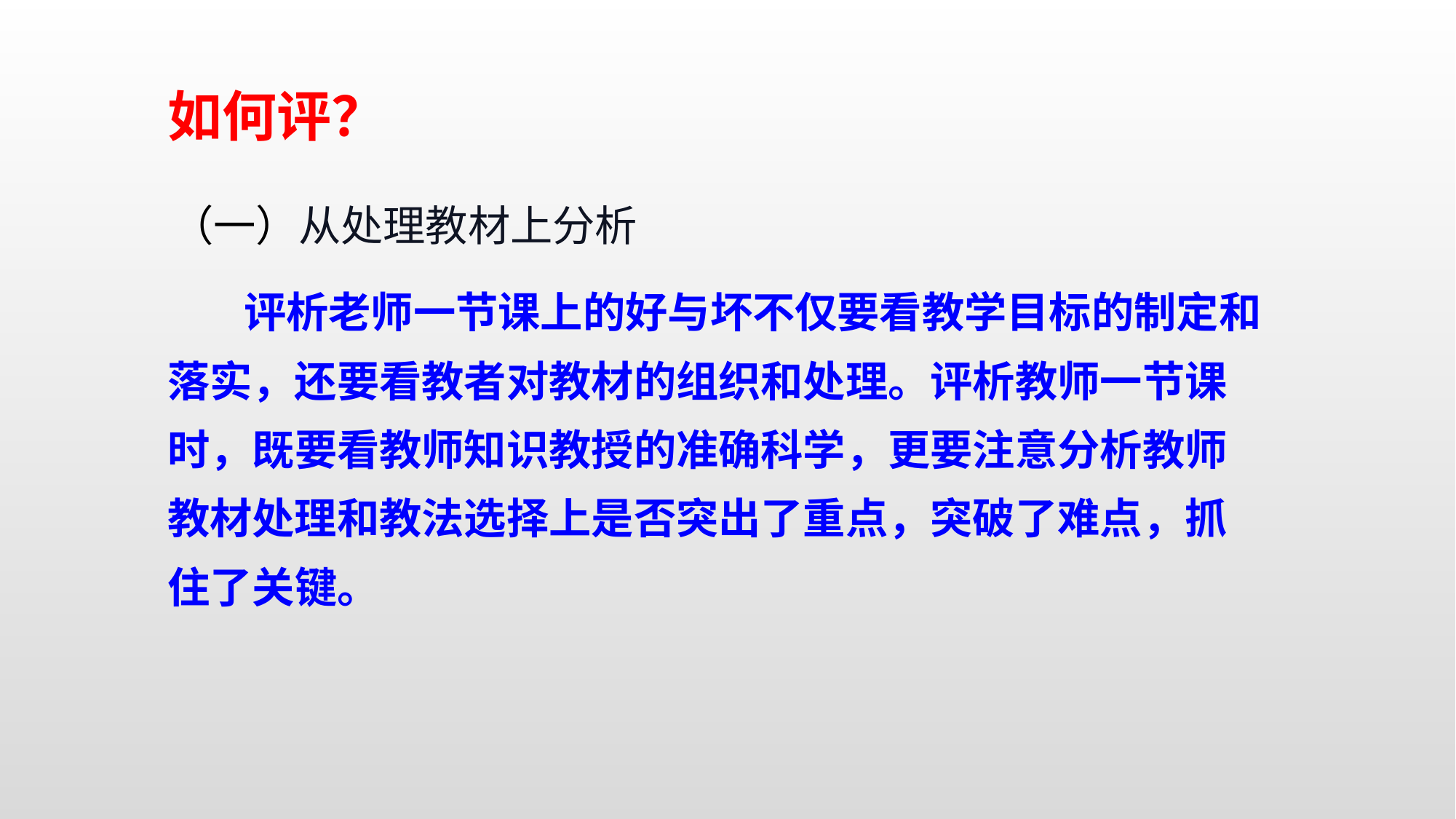

如何评？
     （一）从处理教材上分析
       评析老师一节课上的好与坏不仅要看教学目标的制定和落实，还要看教者对教材的组织和处理。评析教师一节课时，既要看教师知识教授的准确科学，更要注意分析教师教材处理和教法选择上是否突出了重点，突破了难点，抓住了关键。